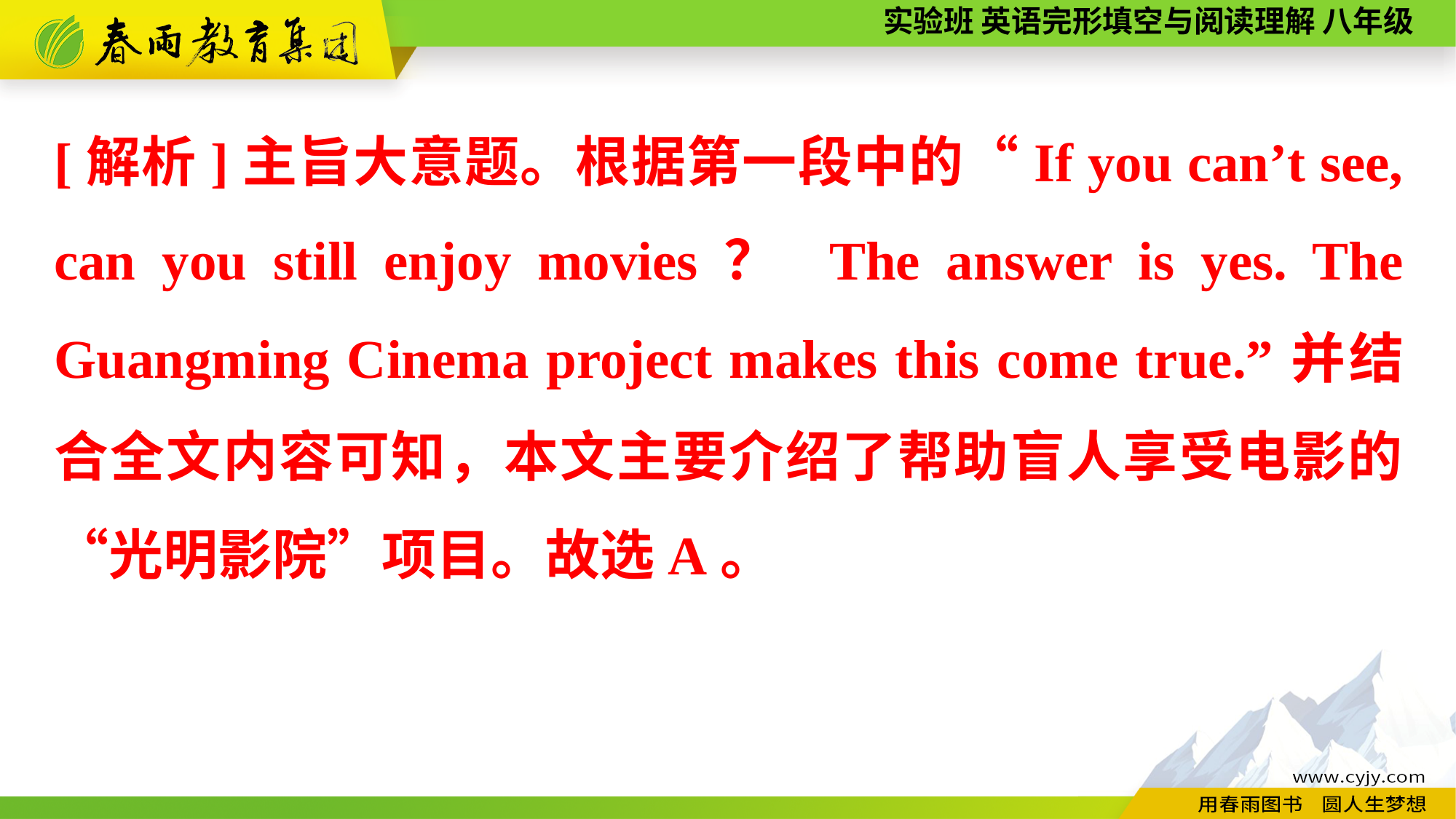

[解析]主旨大意题。根据第一段中的“If you can’t see, can you still enjoy movies？ The answer is yes. The Guangming Cinema project makes this come true.”并结合全文内容可知，本文主要介绍了帮助盲人享受电影的“光明影院”项目。故选A。